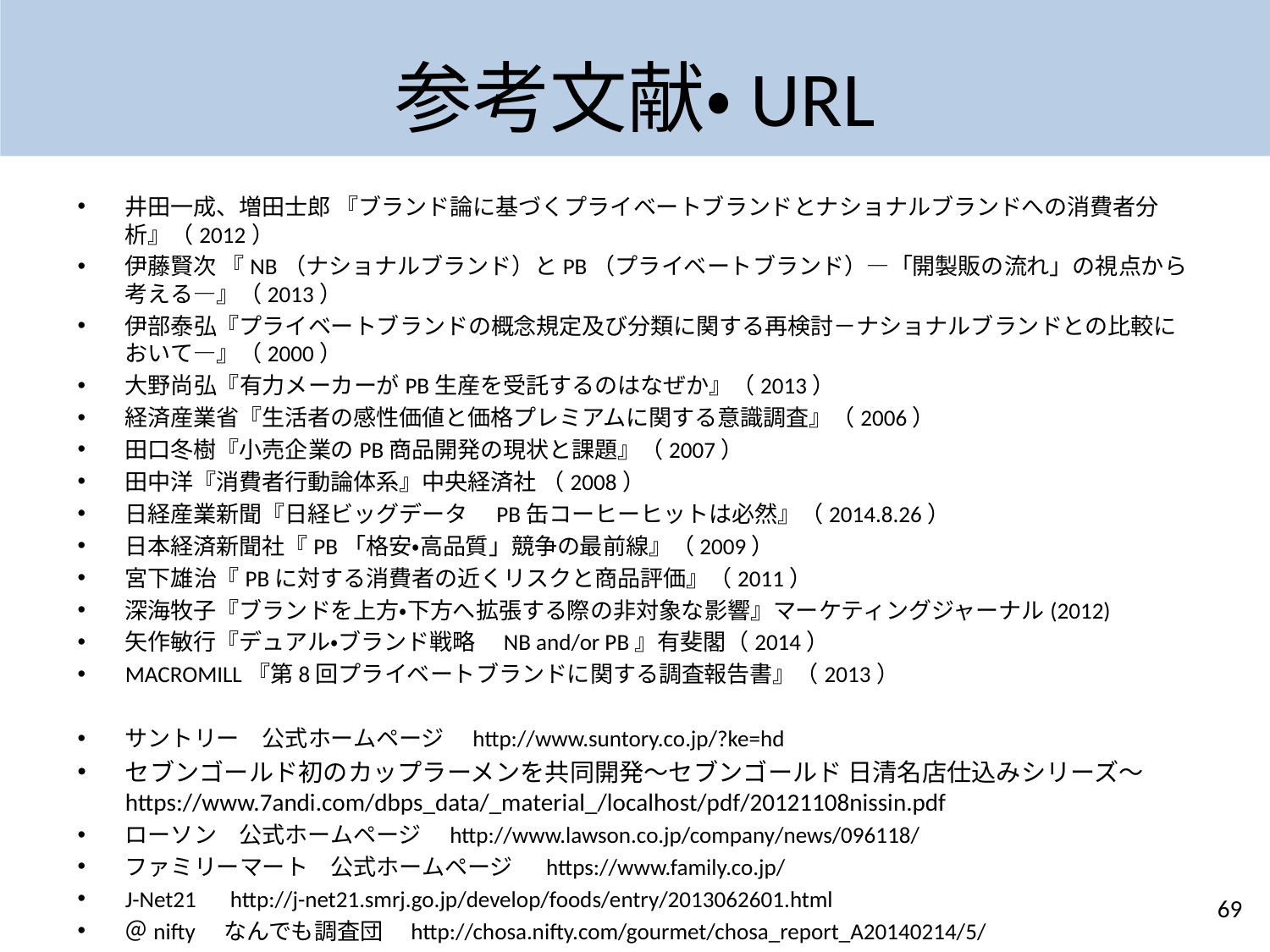

# 参考文献・URL
井田一成、増田士郎 『ブランド論に基づくプライベートブランドとナショナルブランドへの消費者分析』（2012）
伊藤賢次 『NB（ナショナルブランド）とPB（プライベートブランド）―「開製販の流れ」の視点から考える―』（2013）
伊部泰弘『プライベートブランドの概念規定及び分類に関する再検討－ナショナルブランドとの比較において―』（2000）
大野尚弘『有力メーカーがPB生産を受託するのはなぜか』（2013）
経済産業省『生活者の感性価値と価格プレミアムに関する意識調査』（2006）
田口冬樹『小売企業のPB商品開発の現状と課題』（2007）
田中洋『消費者行動論体系』中央経済社 （2008）
日経産業新聞『日経ビッグデータ　PB缶コーヒーヒットは必然』（2014.8.26）
日本経済新聞社『PB「格安・高品質」競争の最前線』（2009）
宮下雄治『PBに対する消費者の近くリスクと商品評価』（2011）
深海牧子『ブランドを上方・下方へ拡張する際の非対象な影響』マーケティングジャーナル(2012)
矢作敏行『デュアル・ブランド戦略　NB and/or PB』有斐閣（2014）
MACROMILL『第8回プライベートブランドに関する調査報告書』（2013）

サントリー　公式ホームページ　http://www.suntory.co.jp/?ke=hd
セブンゴールド初のカップラーメンを共同開発～セブンゴールド 日清名店仕込みシリーズ～ https://www.7andi.com/dbps_data/_material_/localhost/pdf/20121108nissin.pdf
ローソン　公式ホームページ　http://www.lawson.co.jp/company/news/096118/
ファミリーマート　公式ホームページ　 https://www.family.co.jp/
J-Net21　http://j-net21.smrj.go.jp/develop/foods/entry/2013062601.html
＠nifty　なんでも調査団　http://chosa.nifty.com/gourmet/chosa_report_A20140214/5/
69